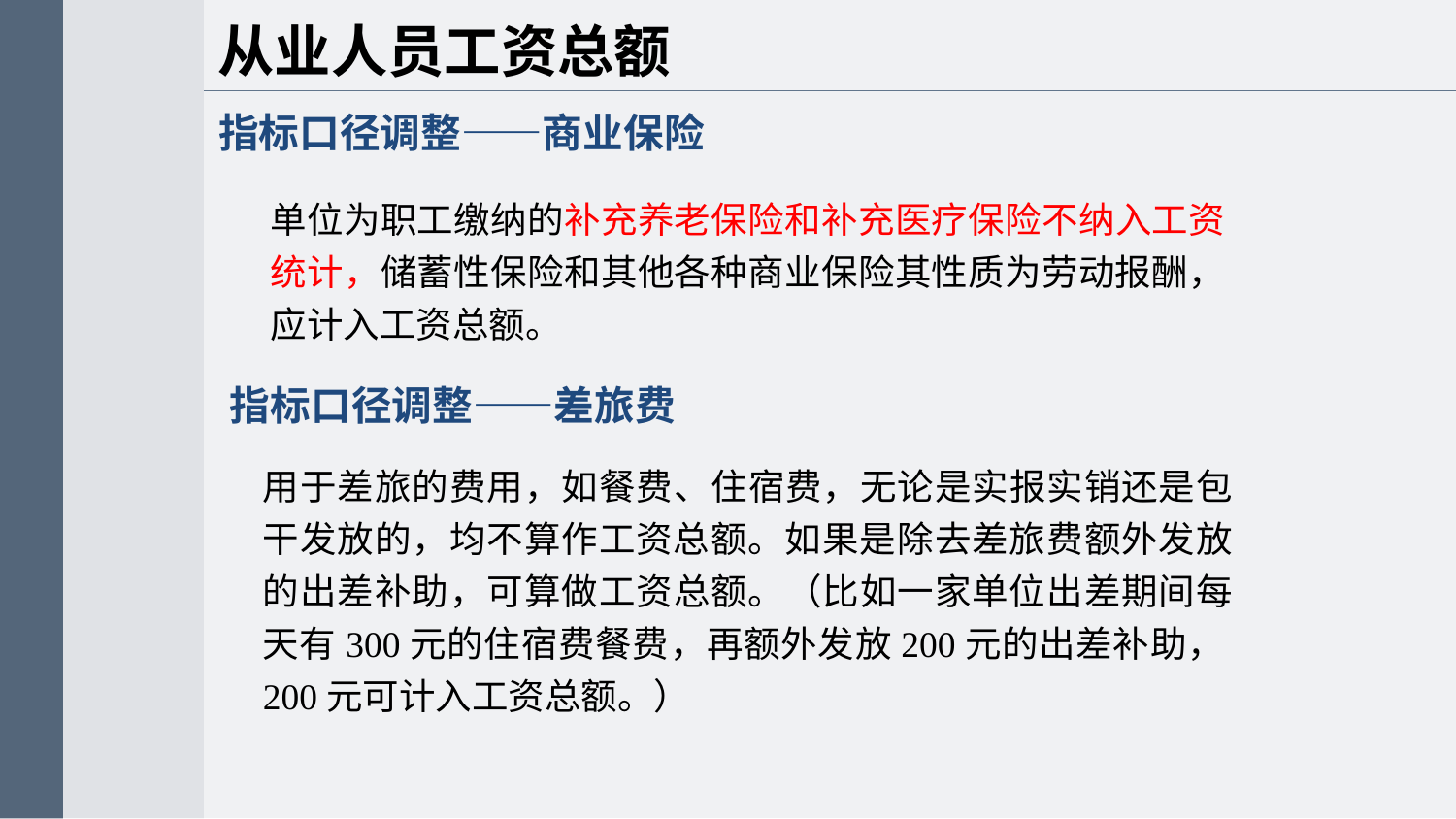

从业人员工资总额
指标口径调整——商业保险
单位为职工缴纳的补充养老保险和补充医疗保险不纳入工资统计，储蓄性保险和其他各种商业保险其性质为劳动报酬，应计入工资总额。
指标口径调整——差旅费
用于差旅的费用，如餐费、住宿费，无论是实报实销还是包干发放的，均不算作工资总额。如果是除去差旅费额外发放的出差补助，可算做工资总额。（比如一家单位出差期间每天有300元的住宿费餐费，再额外发放200元的出差补助，200元可计入工资总额。）